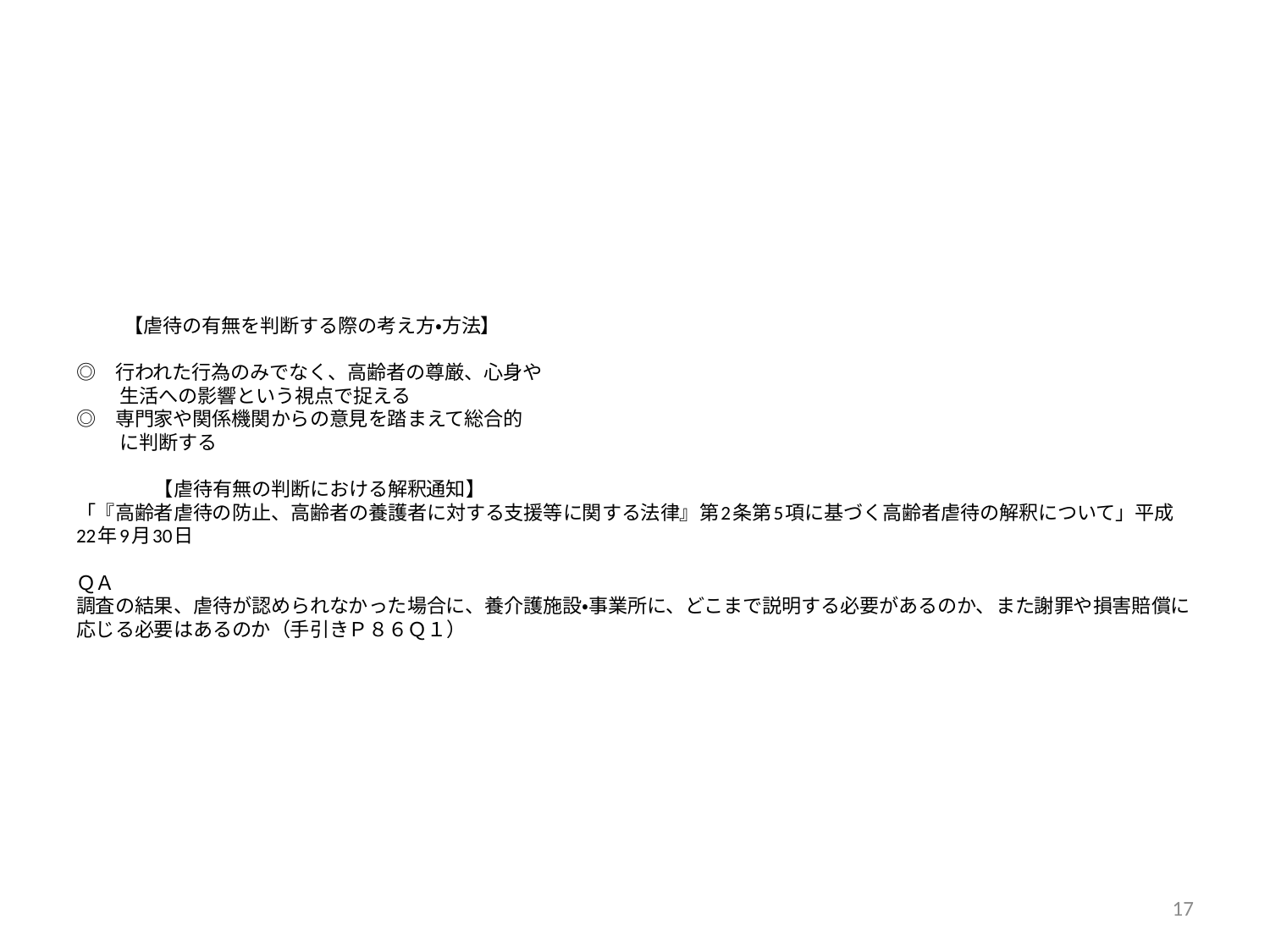

# 【虐待の有無を判断する際の考え方・方法】 ◎　行われた行為のみでなく、高齢者の尊厳、心身や 　　 生活への影響という視点で捉える ◎　専門家や関係機関からの意見を踏まえて総合的 　　 に判断する 　　　　【虐待有無の判断における解釈通知】 「『高齢者虐待の防止、高齢者の養護者に対する支援等に関する法律』第2条第5項に基づく高齢者虐待の解釈について」平成22年9月30日 ＱＡ 調査の結果、虐待が認められなかった場合に、養介護施設・事業所に、どこまで説明する必要があるのか、また謝罪や損害賠償に応じる必要はあるのか（手引きＰ８６Ｑ１）

17